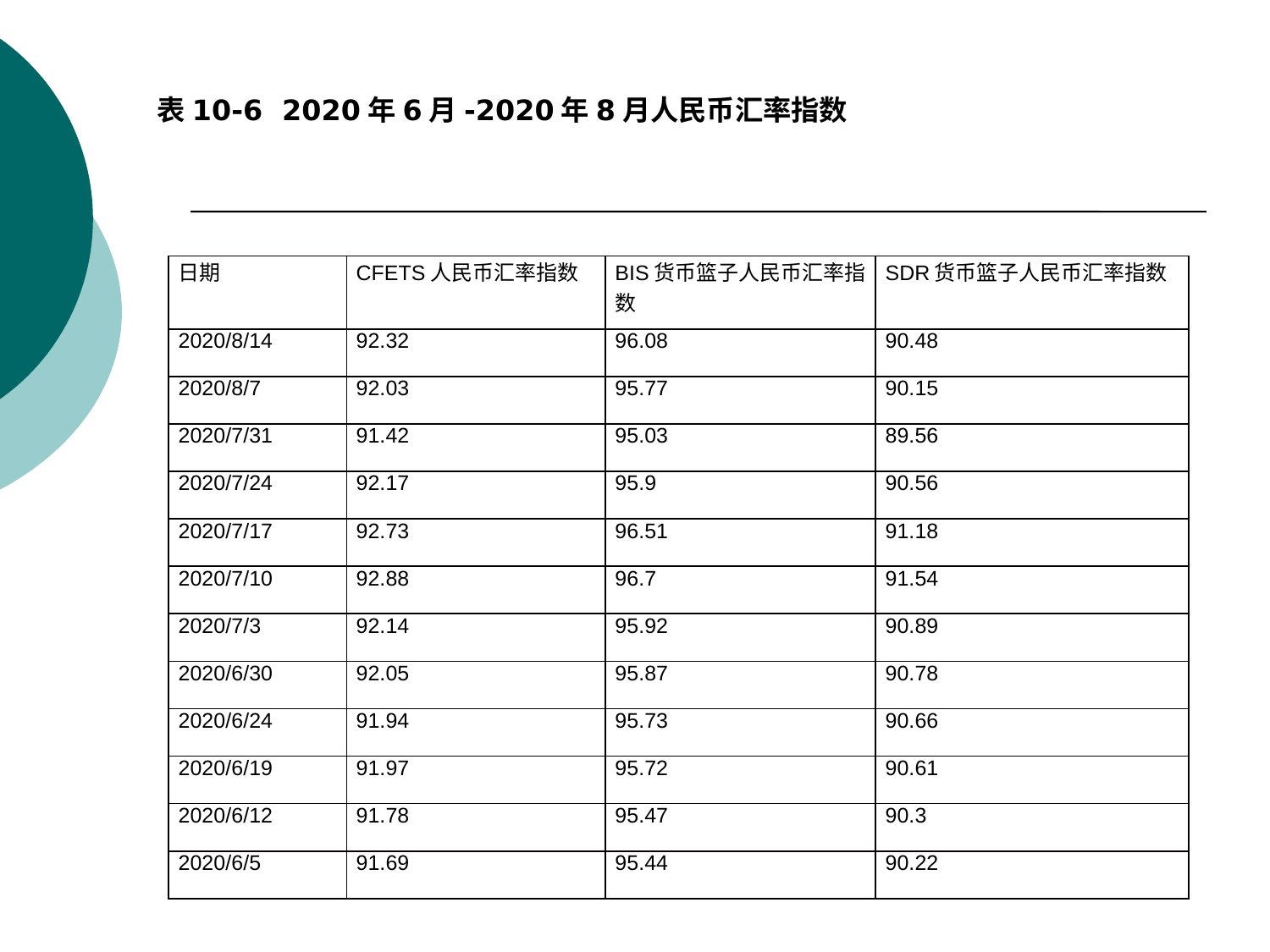

表10-6  2020年6月-2020年8月人民币汇率指数
| 日期 | CFETS人民币汇率指数 | BIS货币篮子人民币汇率指数 | SDR货币篮子人民币汇率指数 |
| --- | --- | --- | --- |
| 2020/8/14 | 92.32 | 96.08 | 90.48 |
| 2020/8/7 | 92.03 | 95.77 | 90.15 |
| 2020/7/31 | 91.42 | 95.03 | 89.56 |
| 2020/7/24 | 92.17 | 95.9 | 90.56 |
| 2020/7/17 | 92.73 | 96.51 | 91.18 |
| 2020/7/10 | 92.88 | 96.7 | 91.54 |
| 2020/7/3 | 92.14 | 95.92 | 90.89 |
| 2020/6/30 | 92.05 | 95.87 | 90.78 |
| 2020/6/24 | 91.94 | 95.73 | 90.66 |
| 2020/6/19 | 91.97 | 95.72 | 90.61 |
| 2020/6/12 | 91.78 | 95.47 | 90.3 |
| 2020/6/5 | 91.69 | 95.44 | 90.22 |